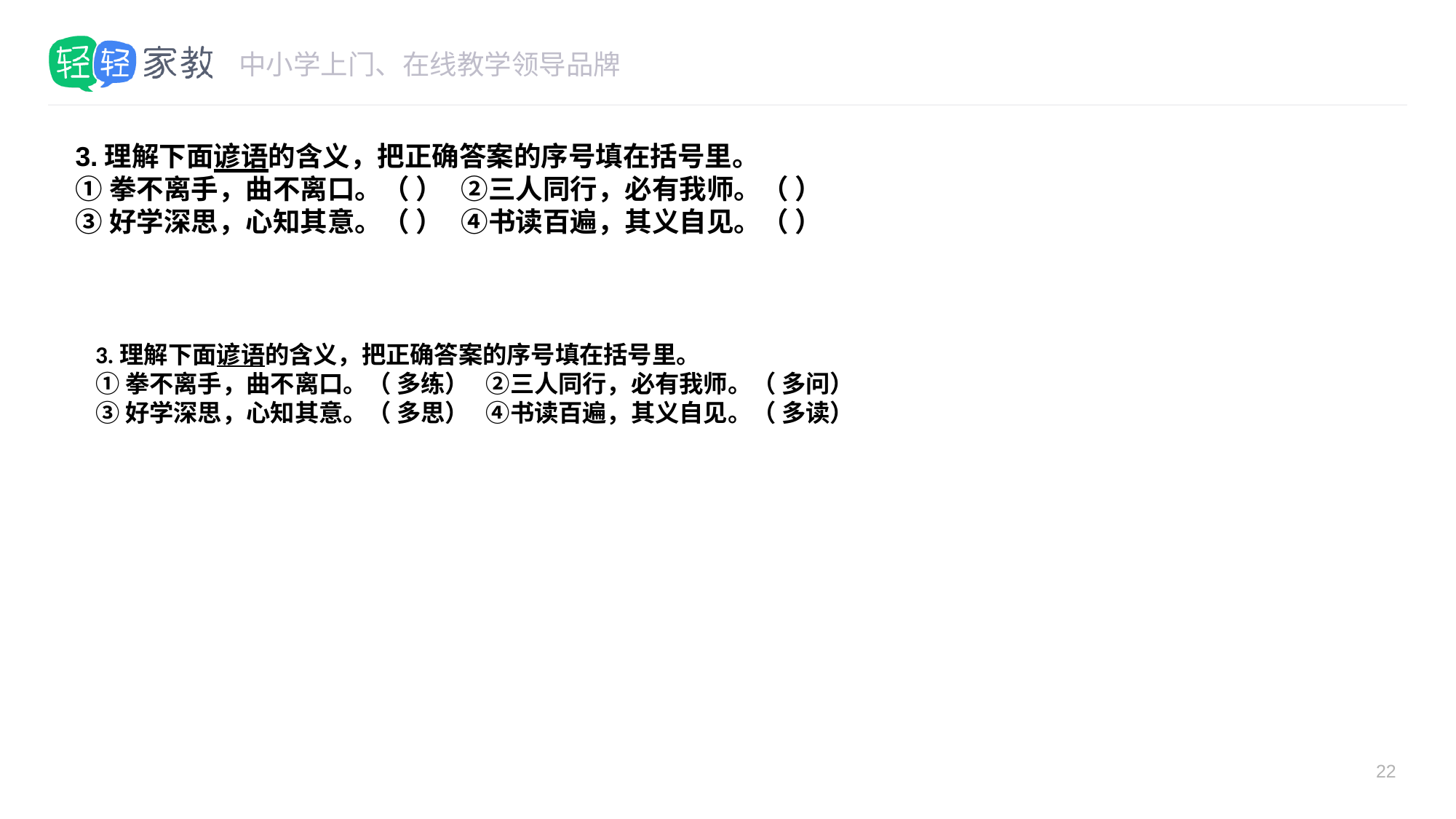

#
3.理解下面谚语的含义，把正确答案的序号填在括号里。
①拳不离手，曲不离口。（ ）   ②三人同行，必有我师。（ ）
③好学深思，心知其意。（ ）   ④书读百遍，其义自见。（ ）

3.理解下面谚语的含义，把正确答案的序号填在括号里。
①拳不离手，曲不离口。（ 多练）   ②三人同行，必有我师。（ 多问）
③好学深思，心知其意。（ 多思）   ④书读百遍，其义自见。（ 多读）
22